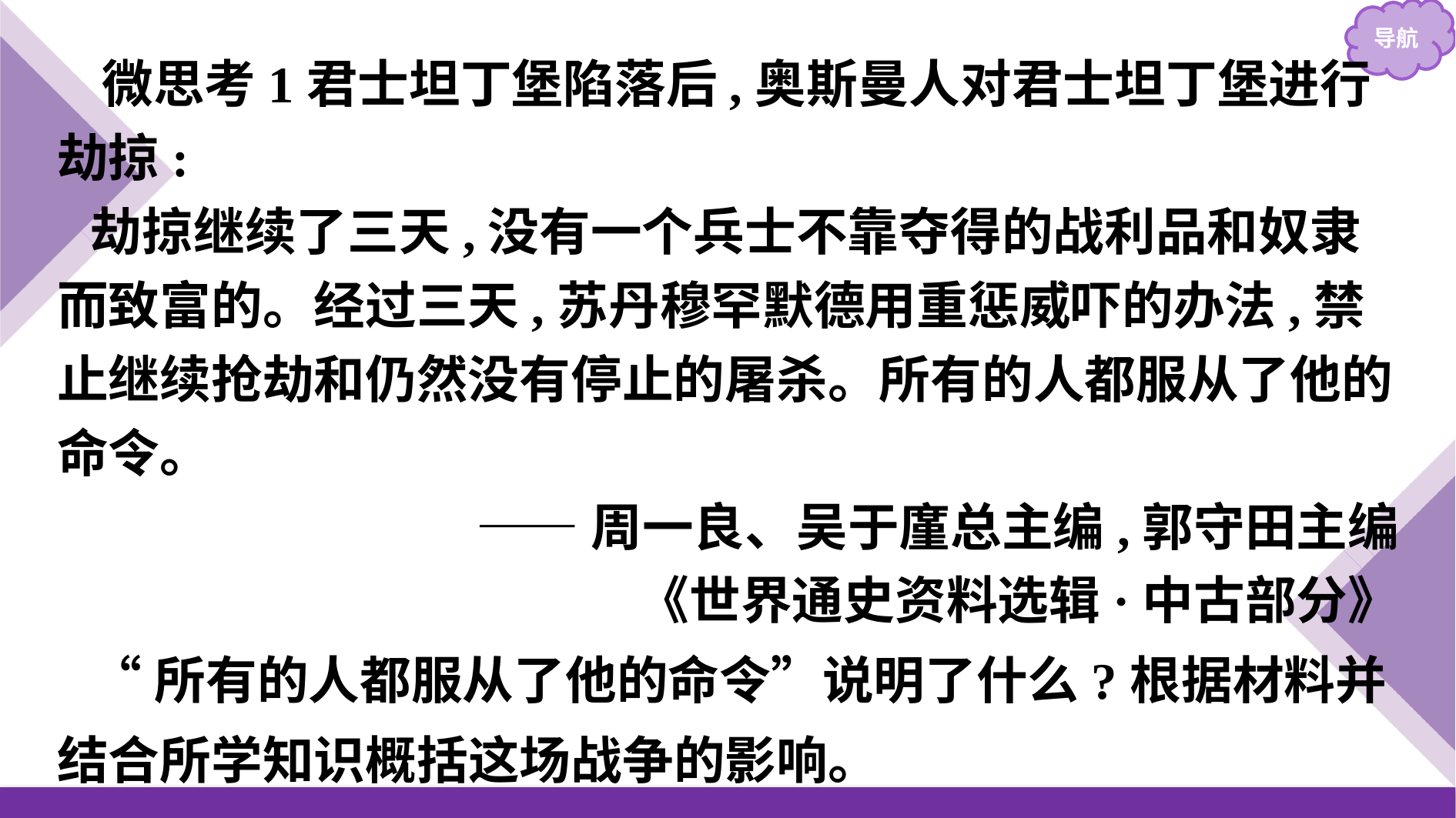

微思考1君士坦丁堡陷落后,奥斯曼人对君士坦丁堡进行劫掠:
劫掠继续了三天,没有一个兵士不靠夺得的战利品和奴隶而致富的。经过三天,苏丹穆罕默德用重惩威吓的办法,禁止继续抢劫和仍然没有停止的屠杀。所有的人都服从了他的命令。
——周一良、吴于廑总主编,郭守田主编
《世界通史资料选辑·中古部分》
“所有的人都服从了他的命令”说明了什么?根据材料并结合所学知识概括这场战争的影响。